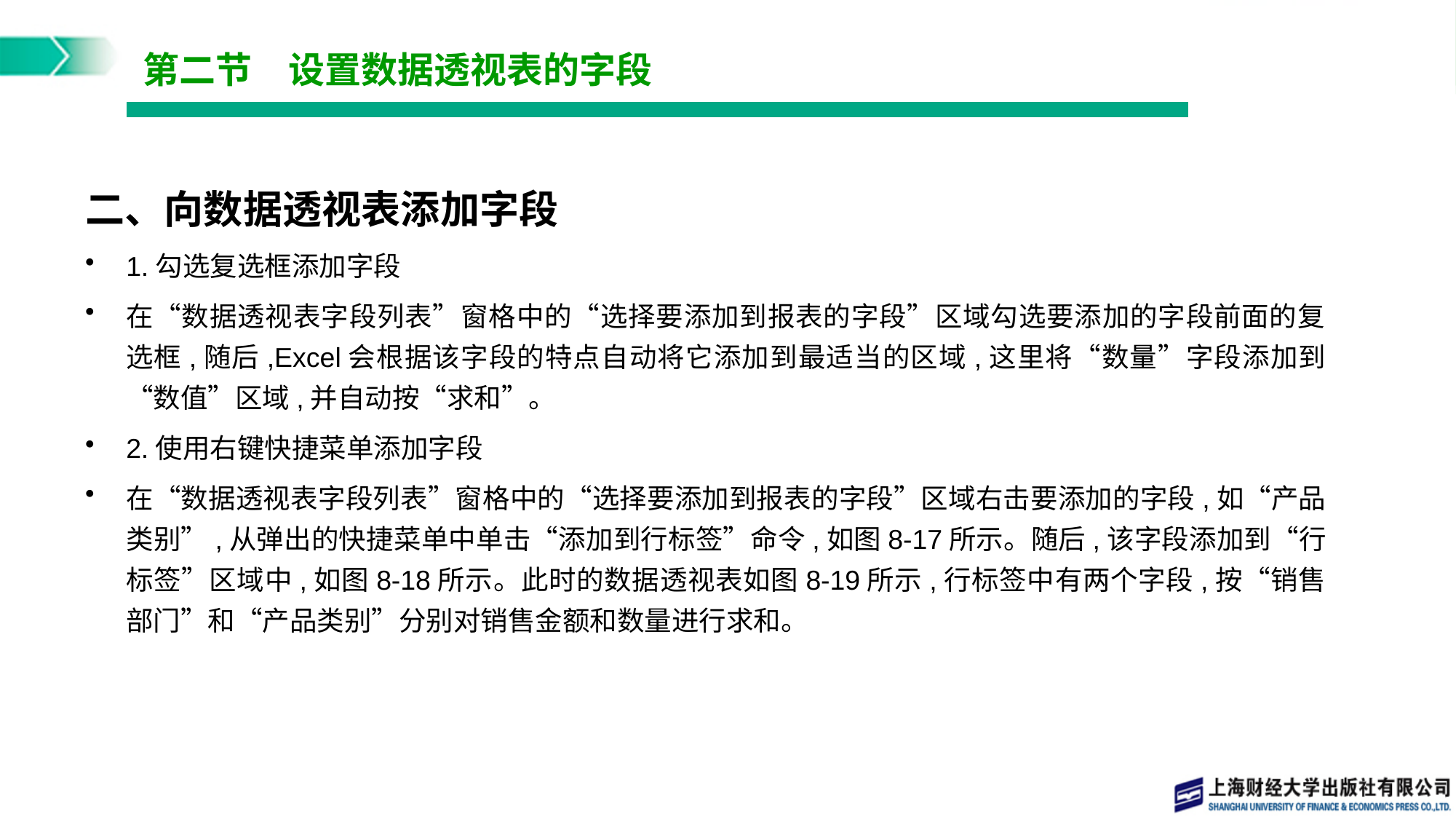

# 第二节　设置数据透视表的字段
二、向数据透视表添加字段
1.勾选复选框添加字段
在“数据透视表字段列表”窗格中的“选择要添加到报表的字段”区域勾选要添加的字段前面的复选框,随后,Excel会根据该字段的特点自动将它添加到最适当的区域,这里将“数量”字段添加到“数值”区域,并自动按“求和”。
2.使用右键快捷菜单添加字段
在“数据透视表字段列表”窗格中的“选择要添加到报表的字段”区域右击要添加的字段,如“产品类别”,从弹出的快捷菜单中单击“添加到行标签”命令,如图8-17所示。随后,该字段添加到“行标签”区域中,如图8-18所示。此时的数据透视表如图8-19所示,行标签中有两个字段,按“销售部门”和“产品类别”分别对销售金额和数量进行求和。